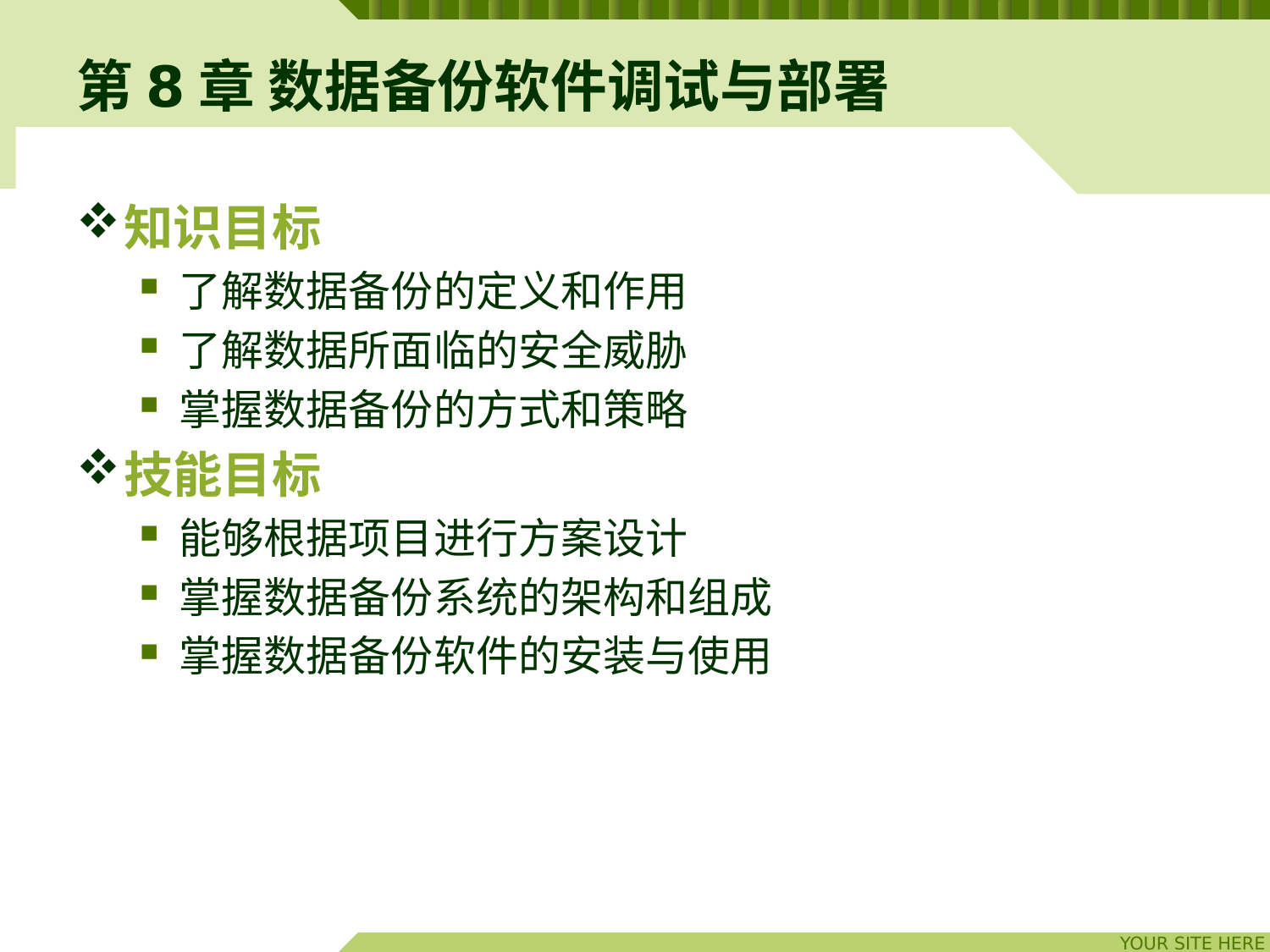

# 第8章 数据备份软件调试与部署
知识目标
了解数据备份的定义和作用
了解数据所面临的安全威胁
掌握数据备份的方式和策略
技能目标
能够根据项目进行方案设计
掌握数据备份系统的架构和组成
掌握数据备份软件的安装与使用